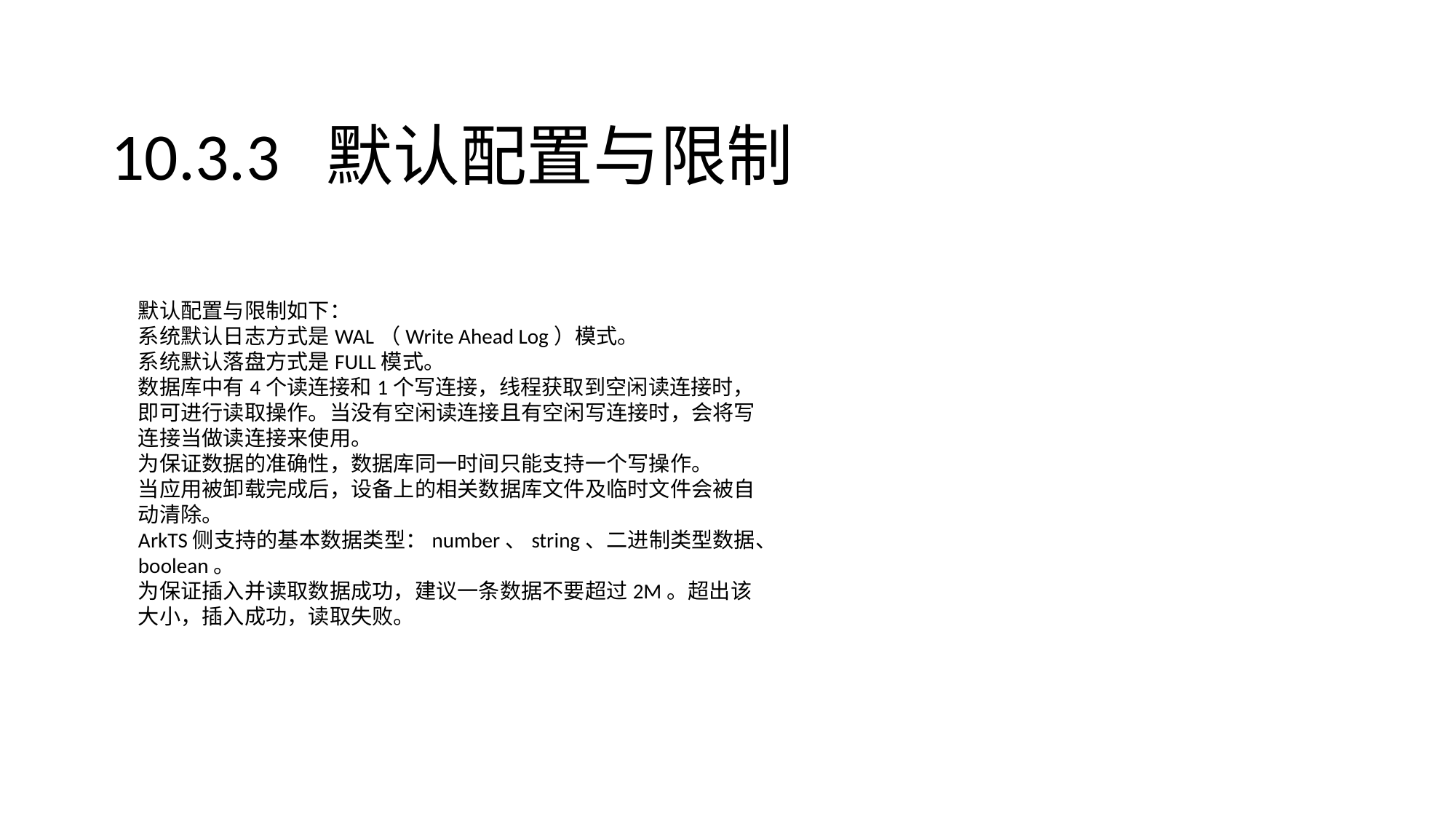

# 10.3.3  默认配置与限制
默认配置与限制如下：
系统默认日志方式是WAL（Write Ahead Log）模式。
系统默认落盘方式是FULL模式。
数据库中有4个读连接和1个写连接，线程获取到空闲读连接时，即可进行读取操作。当没有空闲读连接且有空闲写连接时，会将写连接当做读连接来使用。
为保证数据的准确性，数据库同一时间只能支持一个写操作。
当应用被卸载完成后，设备上的相关数据库文件及临时文件会被自动清除。
ArkTS侧支持的基本数据类型：number、string、二进制类型数据、boolean。
为保证插入并读取数据成功，建议一条数据不要超过2M。超出该大小，插入成功，读取失败。